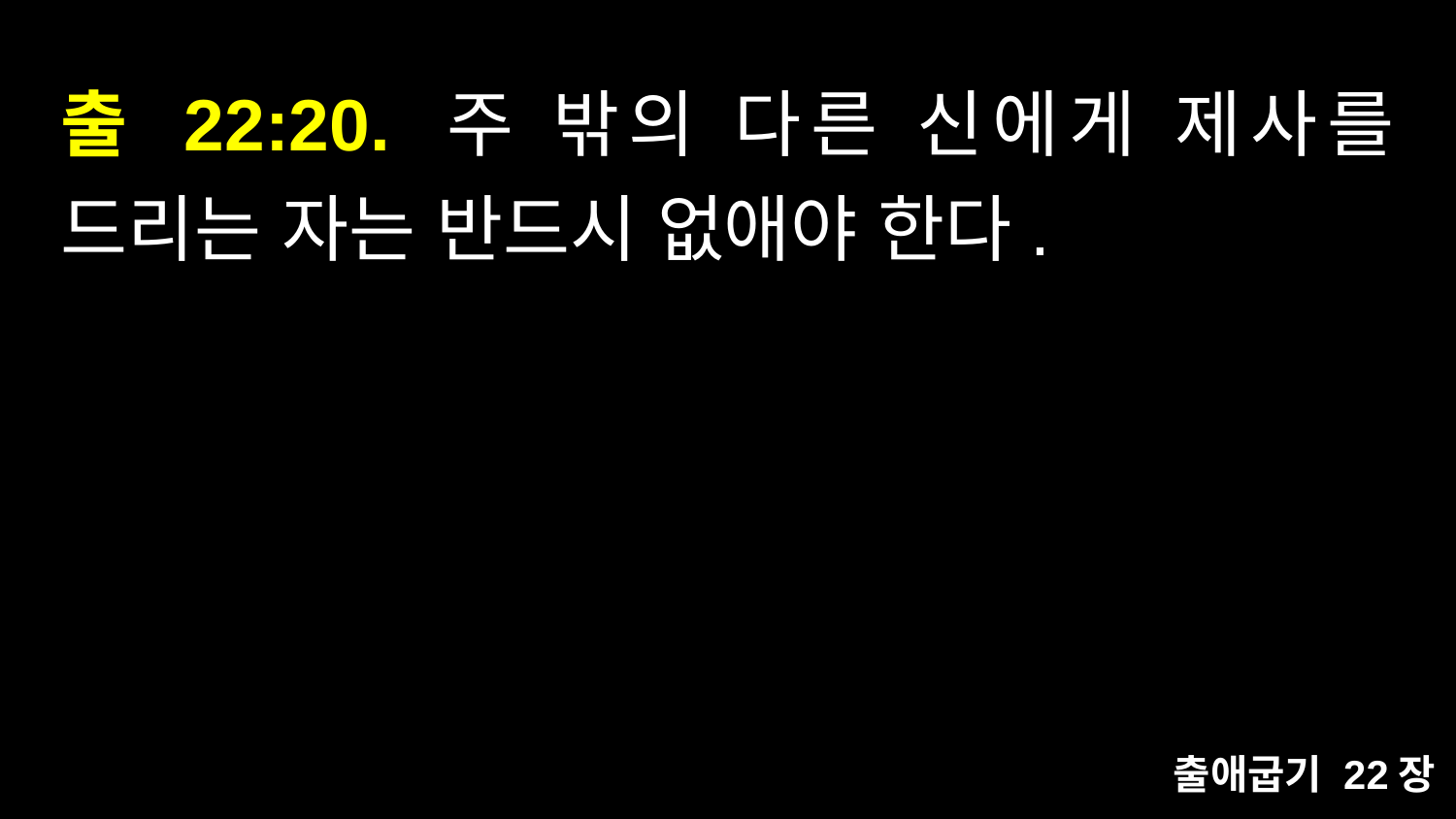

# 출 22:20. 주 밖의 다른 신에게 제사를 드리는 자는 반드시 없애야 한다.
출애굽기 22장